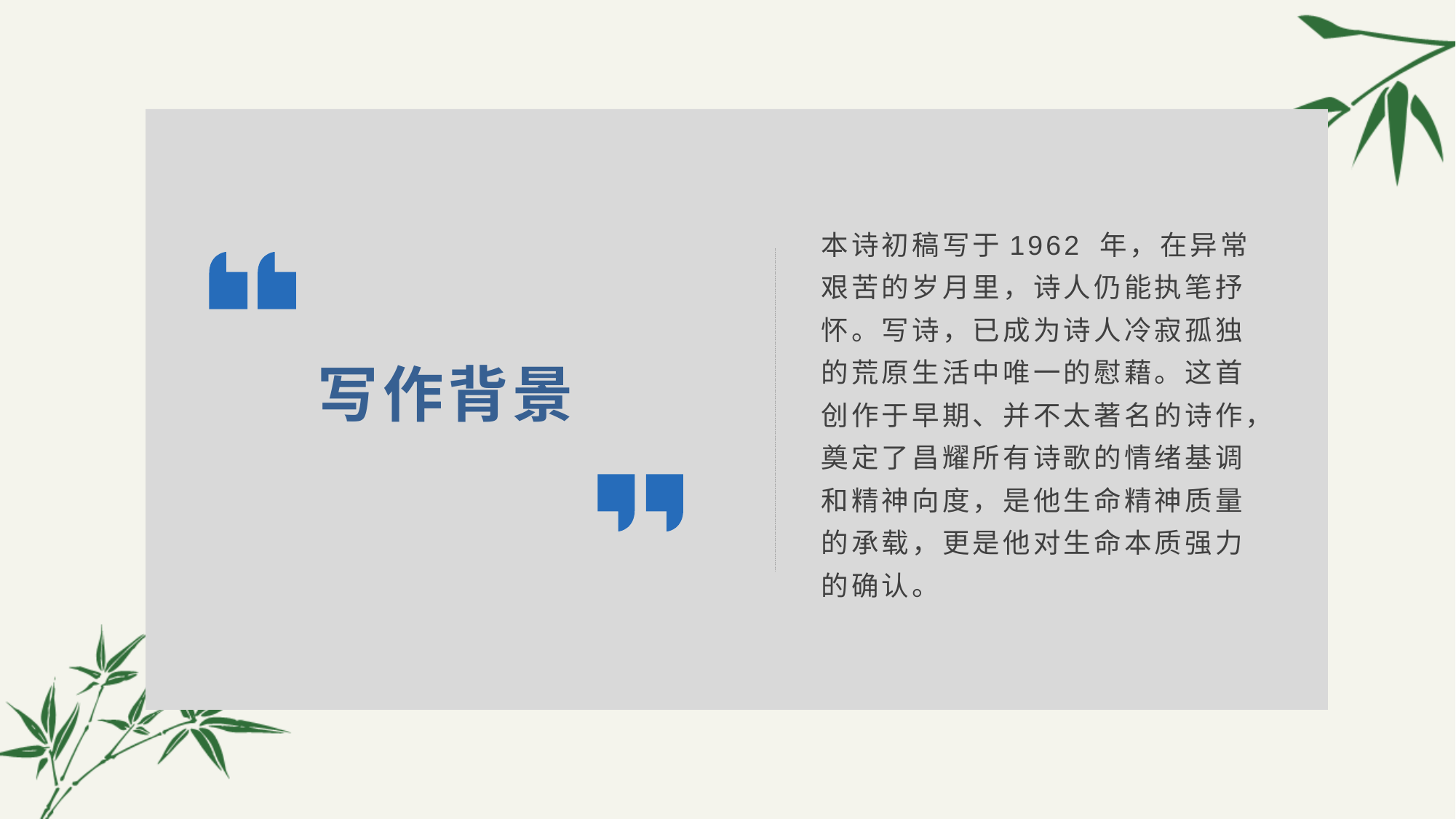

本诗初稿写于1962 年，在异常艰苦的岁月里，诗人仍能执笔抒怀。写诗，已成为诗人冷寂孤独的荒原生活中唯一的慰藉。这首创作于早期、并不太著名的诗作，奠定了昌耀所有诗歌的情绪基调和精神向度，是他生命精神质量的承载，更是他对生命本质强力的确认。

写作背景